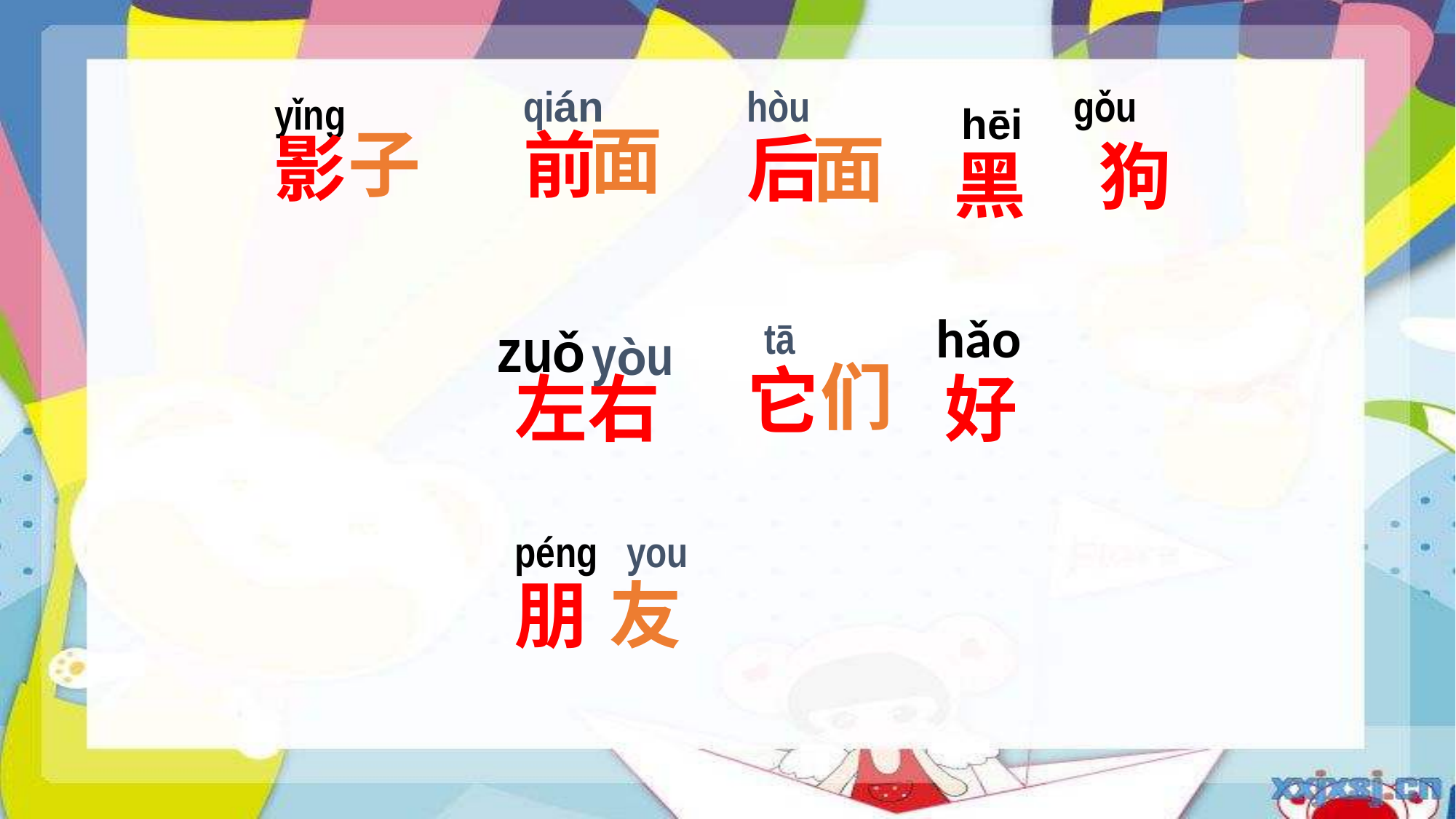

qián
hòu
gǒu
yǐng
hēi
面
子
前
影
后
面
狗
黑
hǎo
zuǒ
tā
yòu
们
它
左右
好
péng
you
朋
友